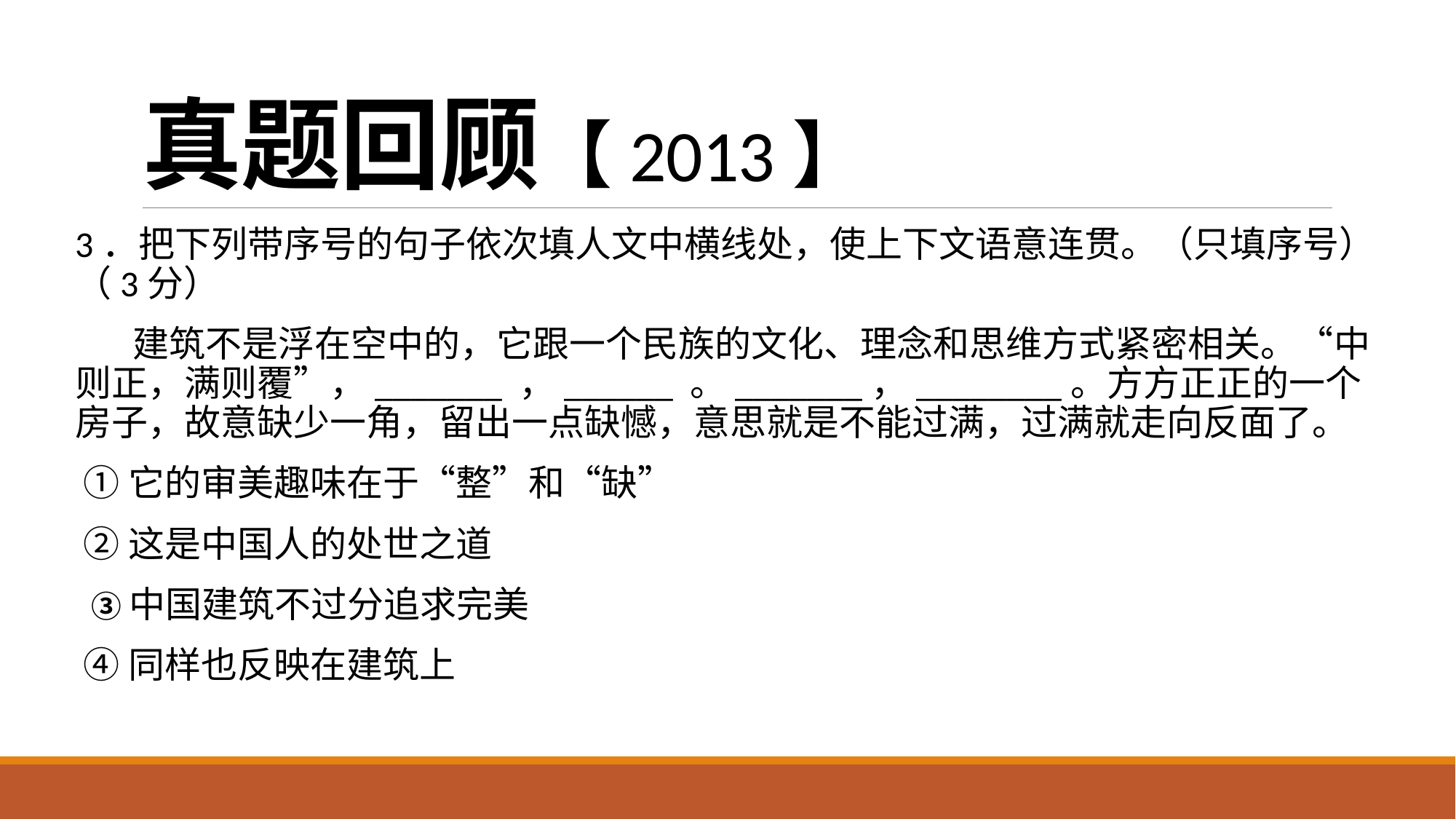

# 真题回顾【2013】
3．把下列带序号的句子依次填人文中横线处，使上下文语意连贯。（只填序号）（3分）
      建筑不是浮在空中的，它跟一个民族的文化、理念和思维方式紧密相关。“中则正，满则覆”，_______ ，______ 。_______，________。方方正正的一个房子，故意缺少一角，留出一点缺憾，意思就是不能过满，过满就走向反面了。
 ①它的审美趣味在于“整”和“缺”
 ②这是中国人的处世之道
  ③中国建筑不过分追求完美
 ④同样也反映在建筑上